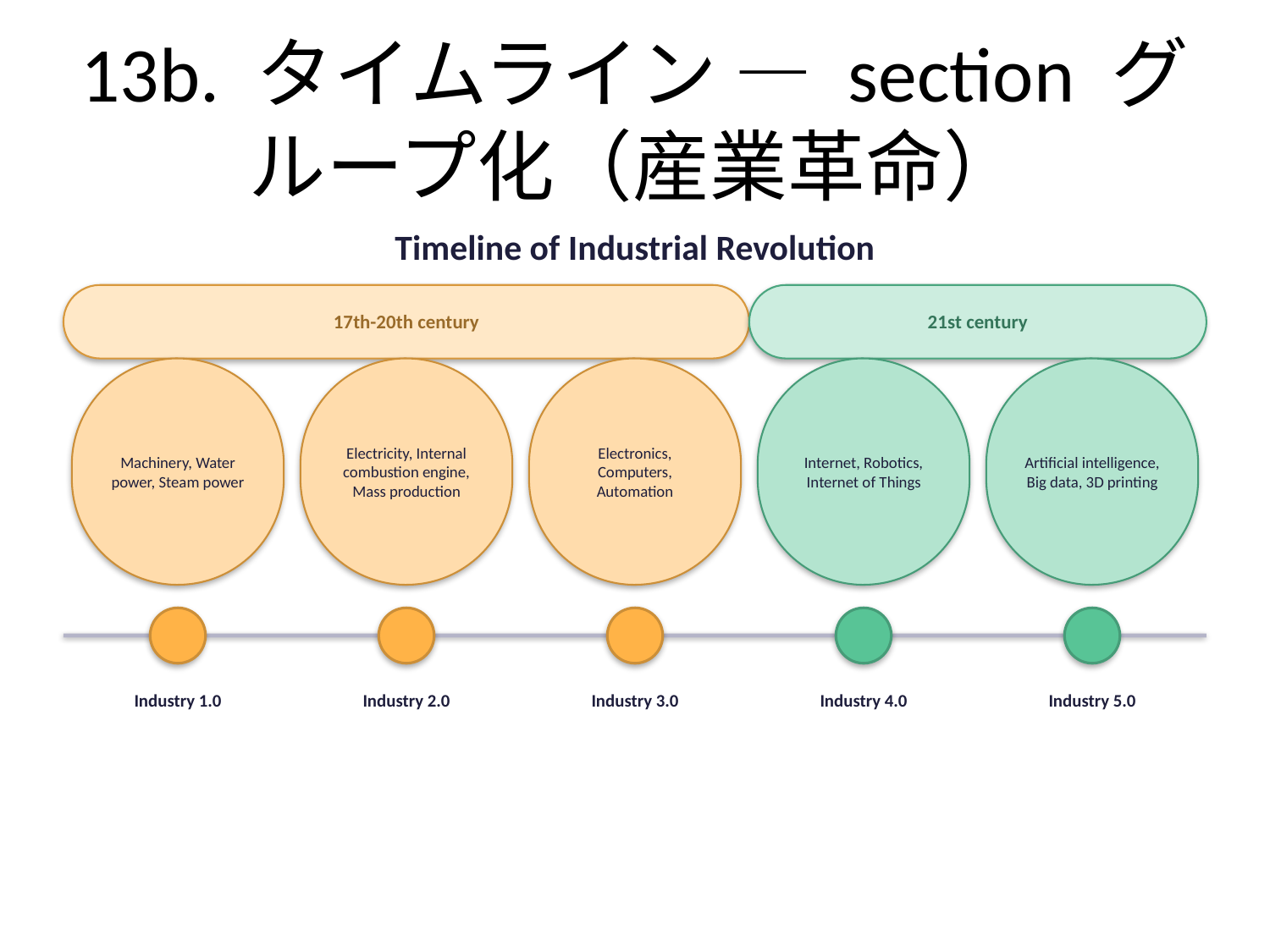

# 13b. タイムライン — section グループ化（産業革命）

Timeline of Industrial Revolution
17th-20th century
21st century
Machinery, Water power, Steam power
Electricity, Internal combustion engine, Mass production
Electronics, Computers, Automation
Internet, Robotics, Internet of Things
Artificial intelligence, Big data, 3D printing

Industry 1.0
Industry 2.0
Industry 3.0
Industry 4.0
Industry 5.0